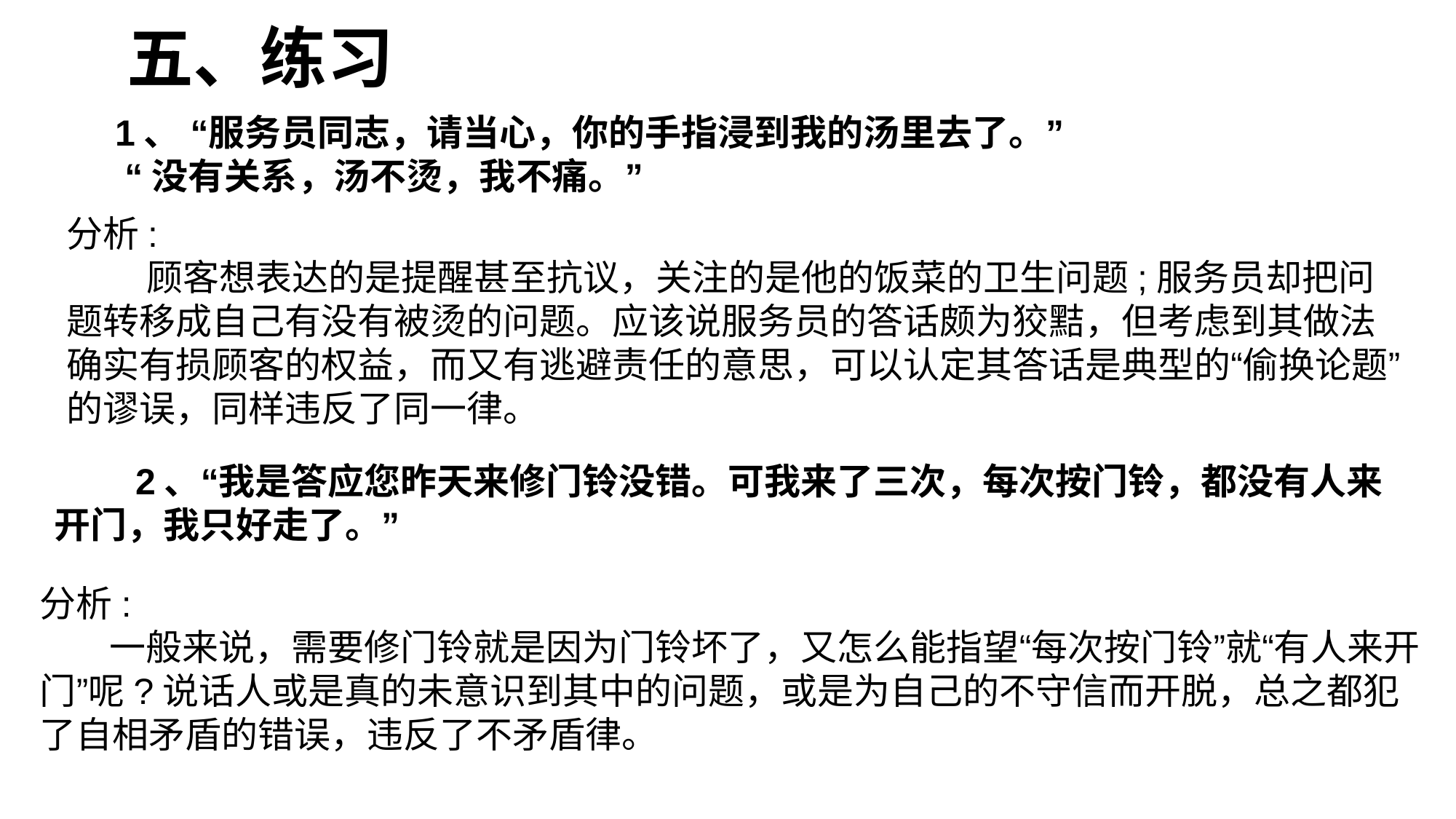

五、练习
      1、 “服务员同志，请当心，你的手指浸到我的汤里去了。”
       “没有关系，汤不烫，我不痛。”
分析:
       顾客想表达的是提醒甚至抗议，关注的是他的饭菜的卫生问题;服务员却把问题转移成自己有没有被烫的问题。应该说服务员的答话颇为狡黠，但考虑到其做法确实有损顾客的权益，而又有逃避责任的意思，可以认定其答话是典型的“偷换论题”的谬误，同样违反了同一律。
        2、“我是答应您昨天来修门铃没错。可我来了三次，每次按门铃，都没有人来开门，我只好走了。”
分析:
      一般来说，需要修门铃就是因为门铃坏了，又怎么能指望“每次按门铃”就“有人来开门”呢?说话人或是真的未意识到其中的问题，或是为自己的不守信而开脱，总之都犯了自相矛盾的错误，违反了不矛盾律。